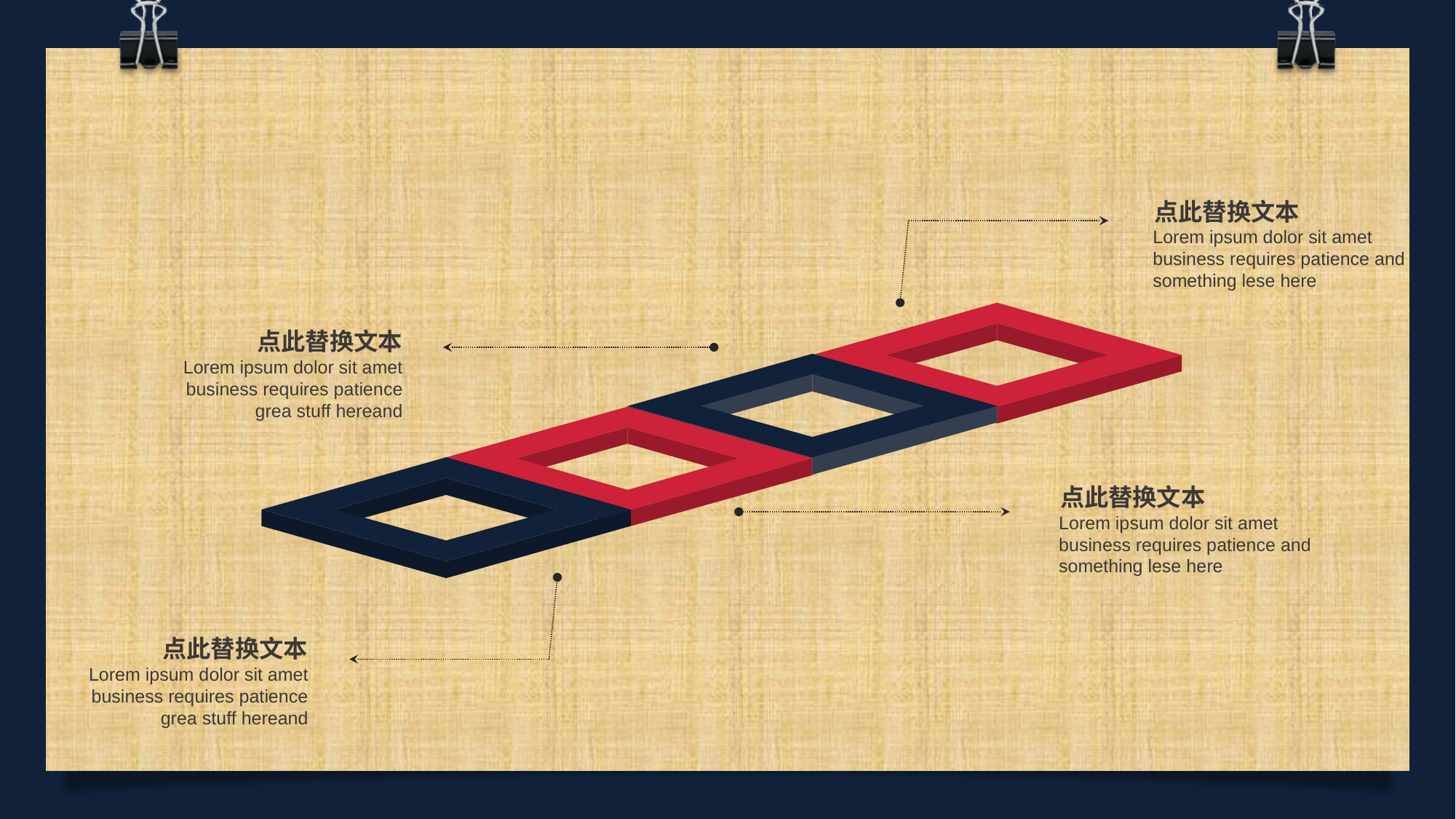

点此替换文本
Lorem ipsum dolor sit amet business requires patience and something lese here
点此替换文本
Lorem ipsum dolor sit amet business requires patience grea stuff hereand

点此替换文本
Lorem ipsum dolor sit amet business requires patience and something lese here
点此替换文本
Lorem ipsum dolor sit amet business requires patience grea stuff hereand